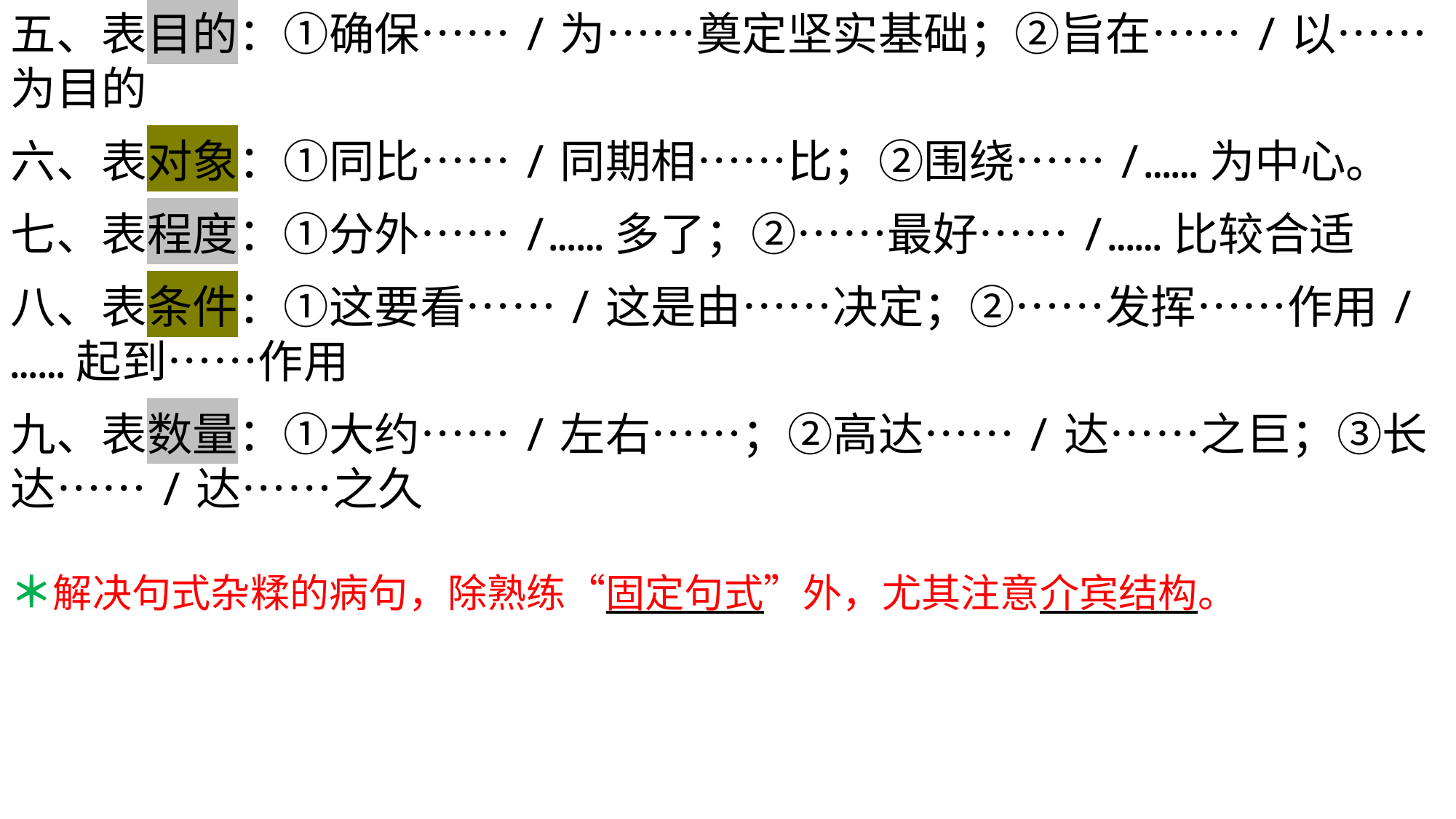

五、表目的：①确保……/为……奠定坚实基础；②旨在……/以……为目的
六、表对象：①同比……/同期相……比；②围绕……/……为中心。
七、表程度：①分外……/……多了；②……最好……/……比较合适
八、表条件：①这要看……/这是由……决定；②……发挥……作用/……起到……作用
九、表数量：①大约……/左右……；②高达……/达……之巨；③长达……/达……之久
＊解决句式杂糅的病句，除熟练“固定句式”外，尤其注意介宾结构。